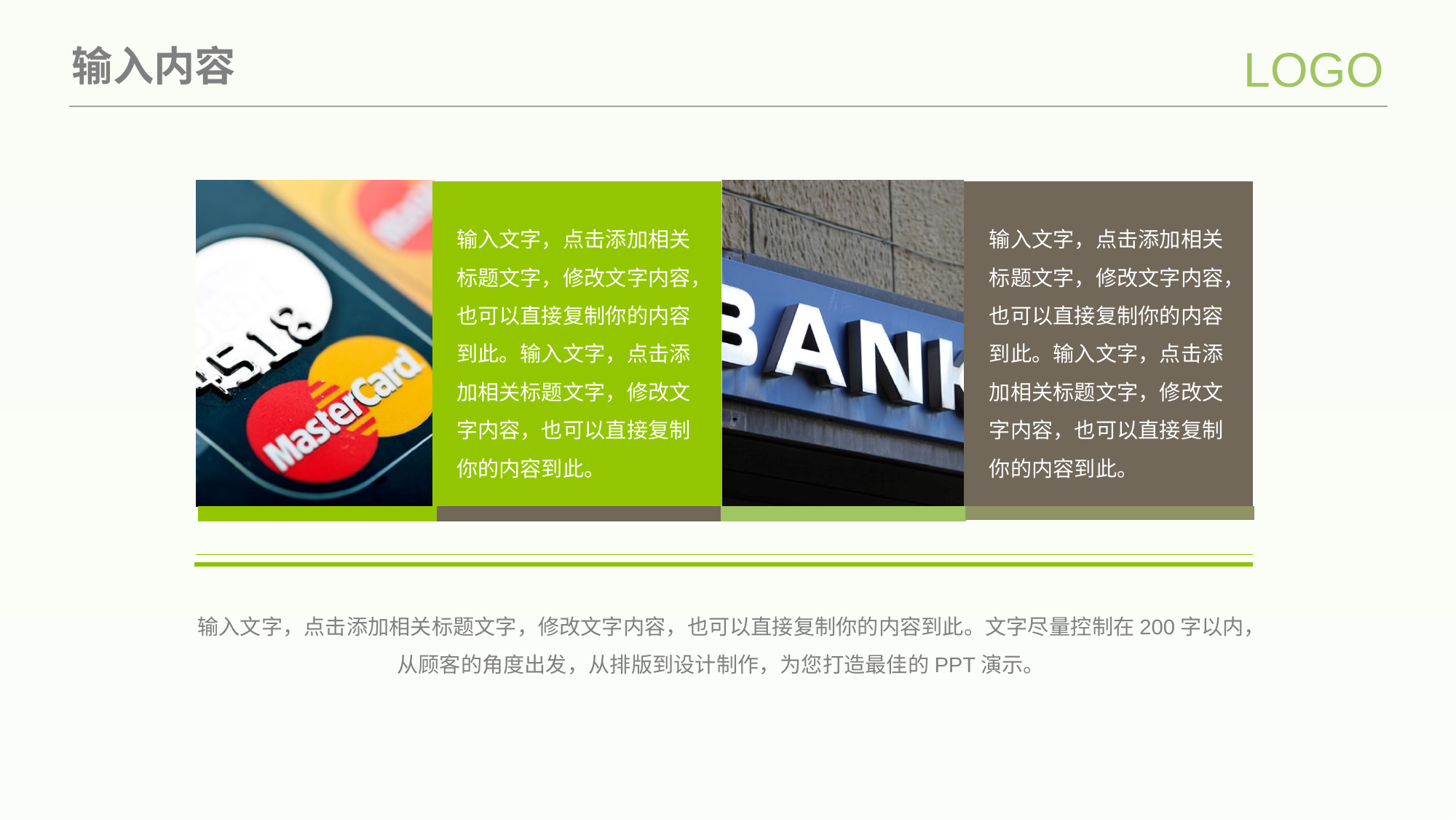

LOGO
输入内容

输入文字，点击添加相关标题文字，修改文字内容，也可以直接复制你的内容到此。输入文字，点击添加相关标题文字，修改文字内容，也可以直接复制你的内容到此。
输入文字，点击添加相关标题文字，修改文字内容，也可以直接复制你的内容到此。输入文字，点击添加相关标题文字，修改文字内容，也可以直接复制你的内容到此。

输入文字，点击添加相关标题文字，修改文字内容，也可以直接复制你的内容到此。文字尽量控制在200字以内，从顾客的角度出发，从排版到设计制作，为您打造最佳的PPT演示。